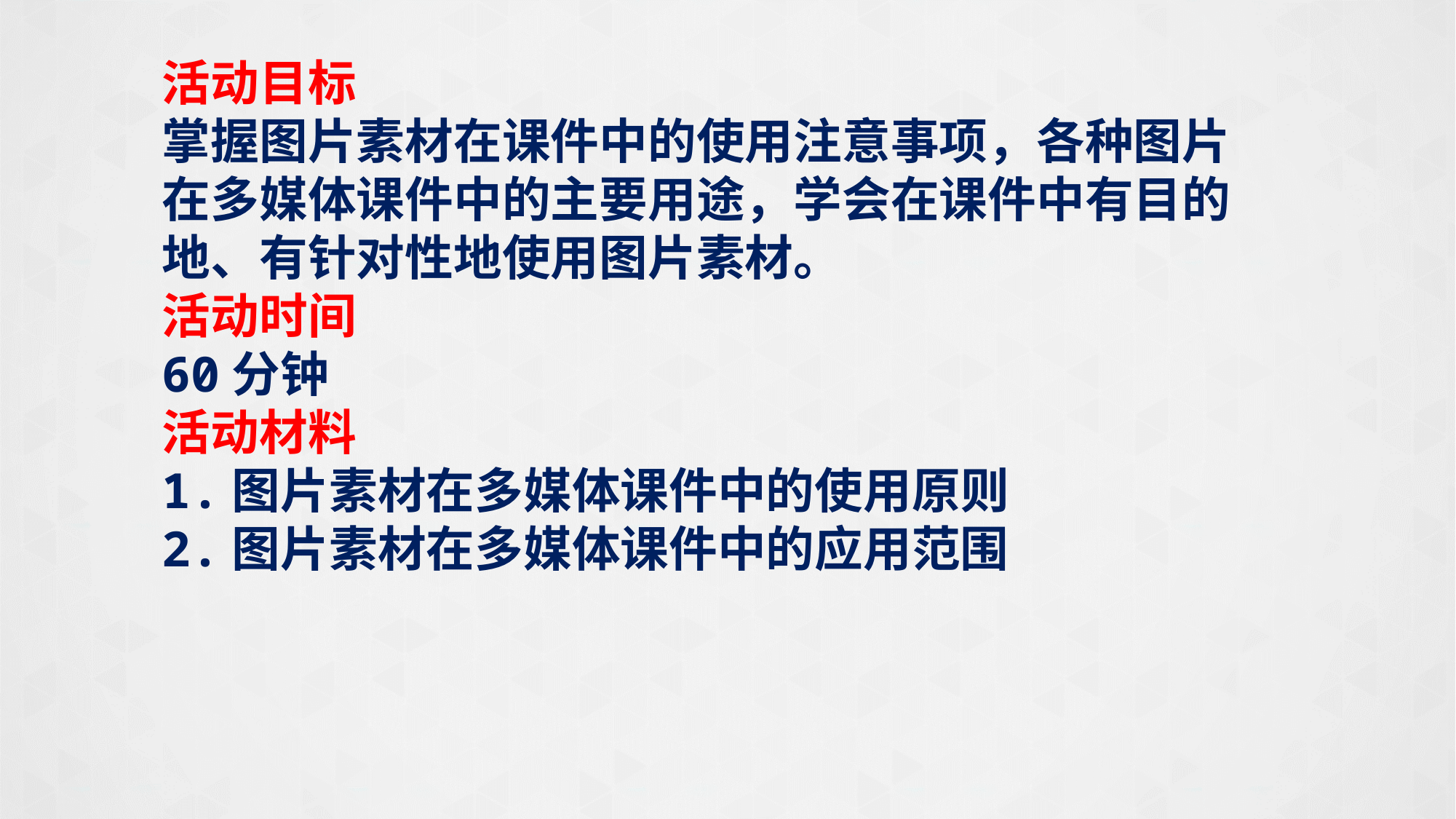

活动目标
掌握图片素材在课件中的使用注意事项，各种图片在多媒体课件中的主要用途，学会在课件中有目的地、有针对性地使用图片素材。
活动时间
60分钟
活动材料
1.图片素材在多媒体课件中的使用原则
2.图片素材在多媒体课件中的应用范围